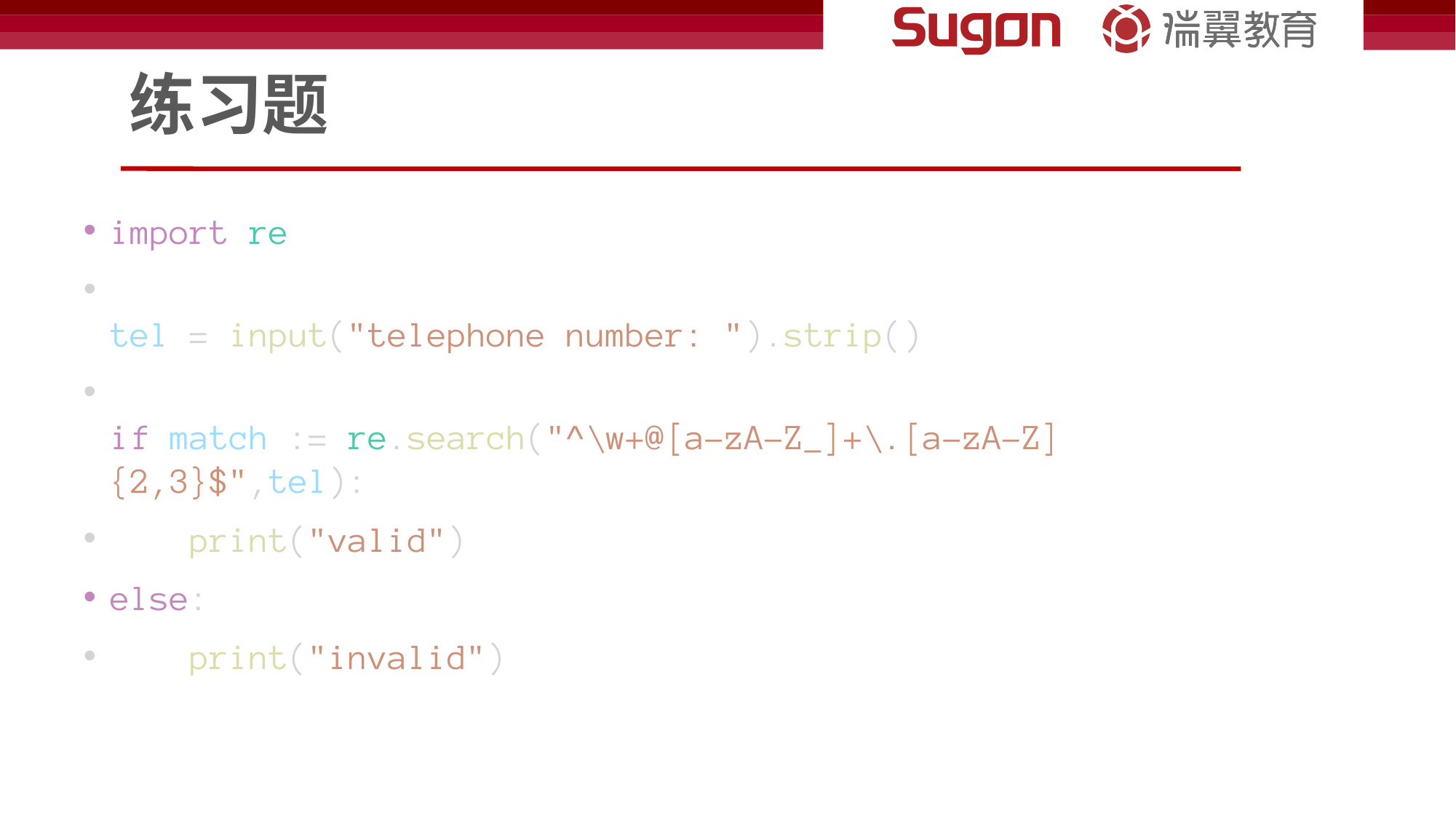

# 练习题
import re
tel = input("telephone number: ").strip()
if match := re.search("^\w+@[a-zA-Z_]+\.[a-zA-Z]{2,3}$",tel):
    print("valid")
else:
    print("invalid")